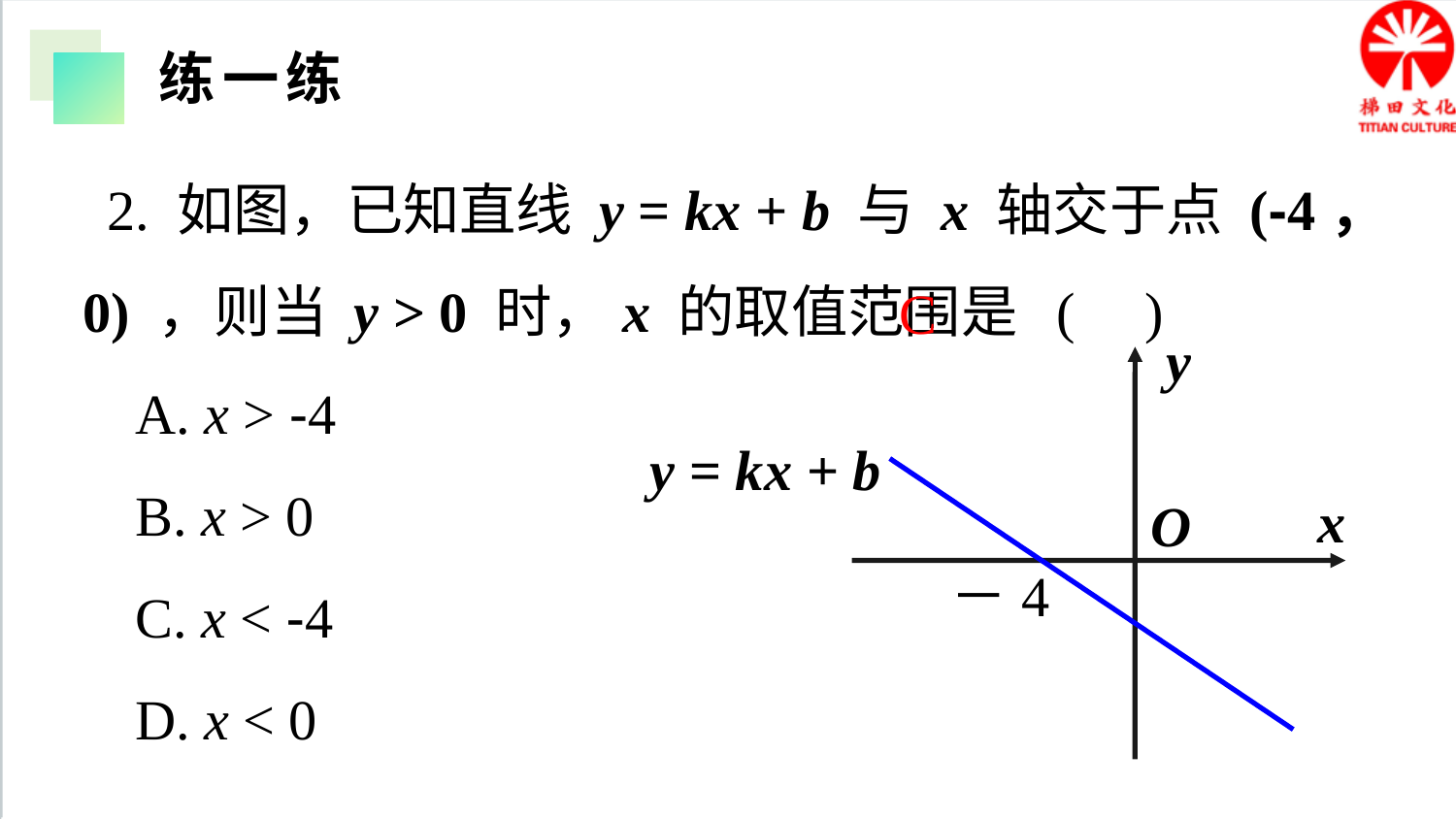

练一练
2. 如图，已知直线 y = kx + b 与 x 轴交于点 (-4，0) ，则当 y > 0 时，x 的取值范围是  (     )
  A. x > -4
  B. x > 0
  C. x < -4
  D. x < 0
C
y

y = kx + b

x
O
－4